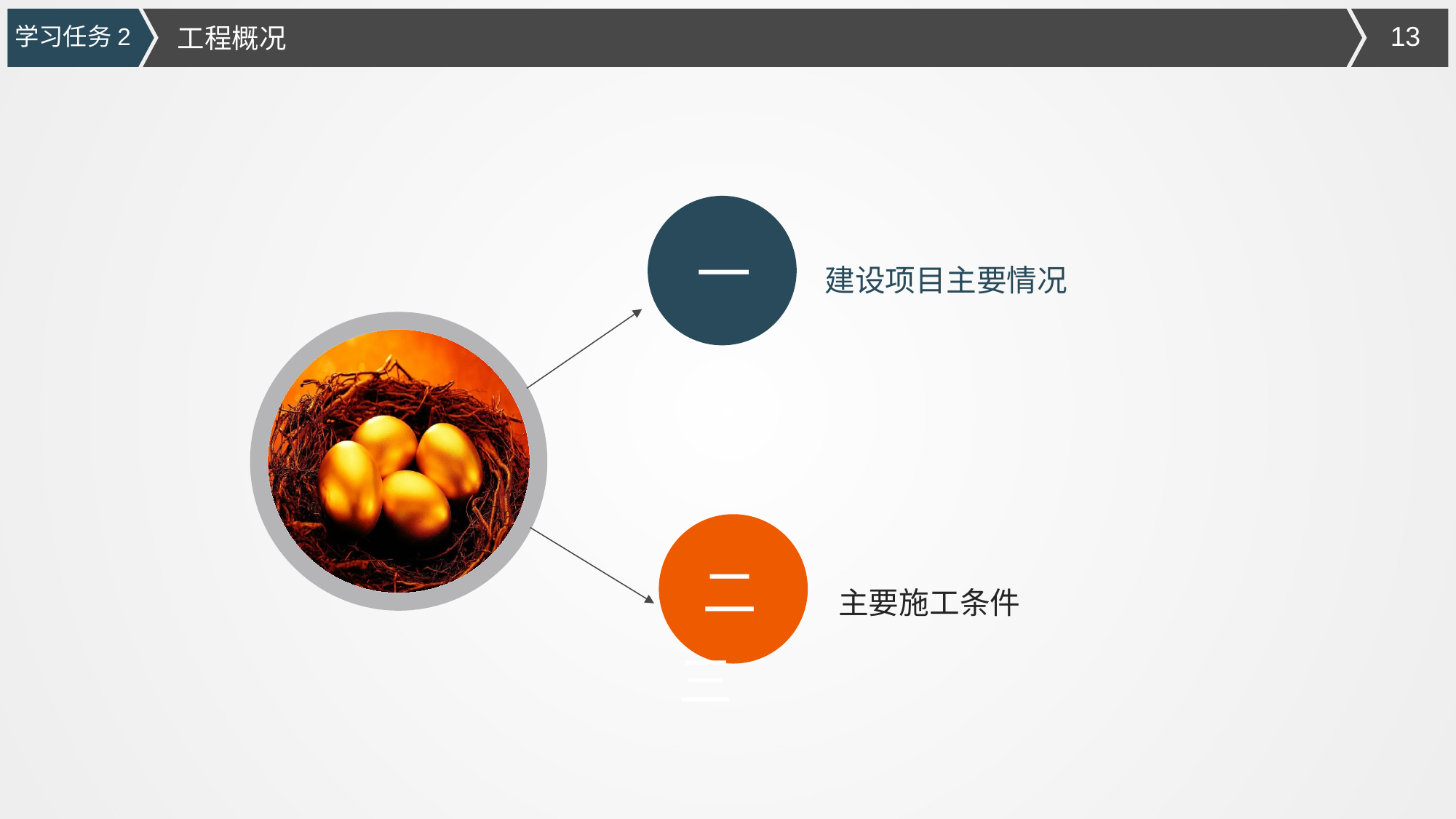

学习任务2
工程概况

一
建设项目主要情况

二
主要施工条件
三